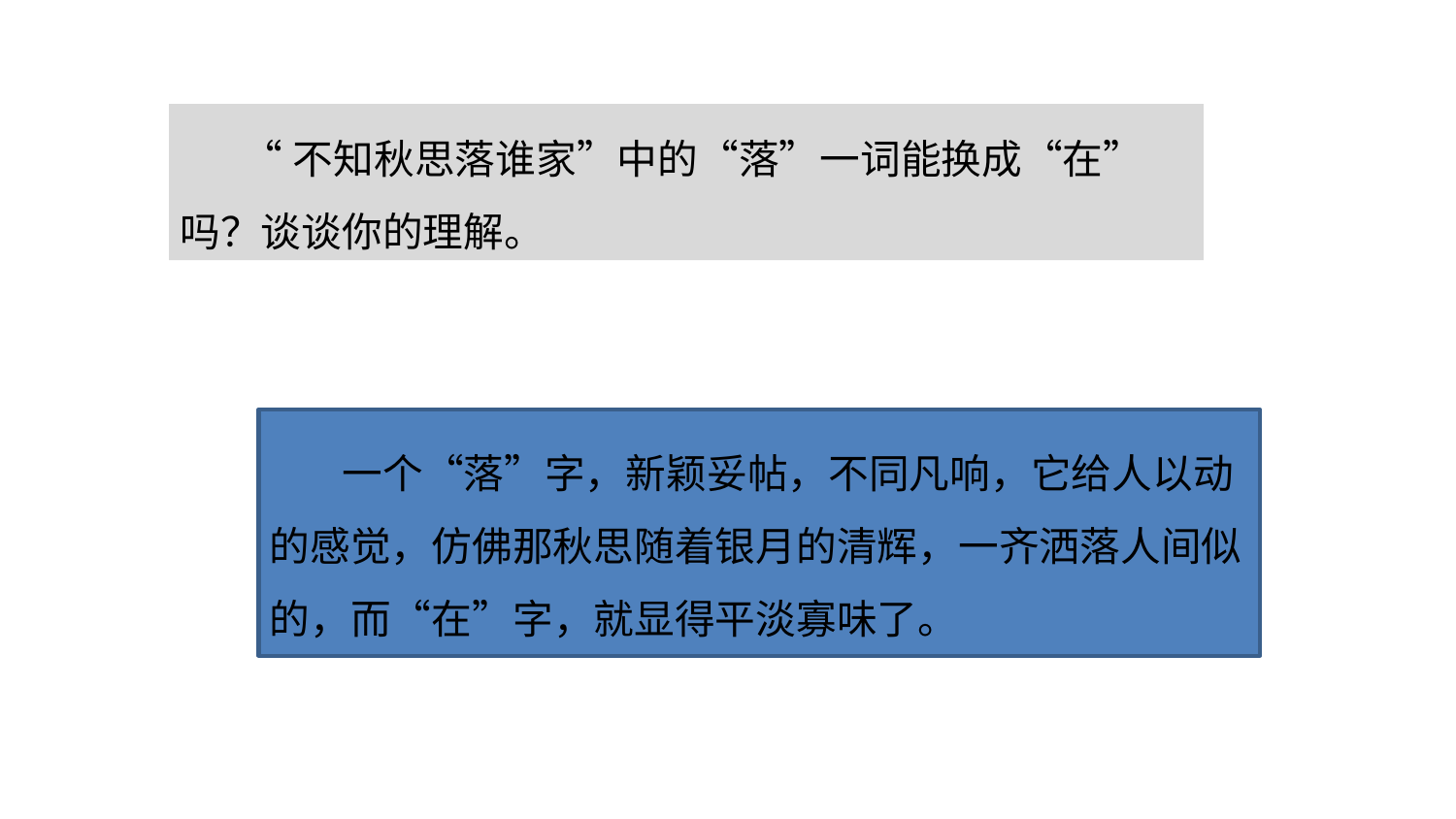

“不知秋思落谁家”中的“落”一词能换成“在”吗？谈谈你的理解。
       一个“落”字，新颖妥帖，不同凡响，它给人以动的感觉，仿佛那秋思随着银月的清辉，一齐洒落人间似的，而“在”字，就显得平淡寡味了。